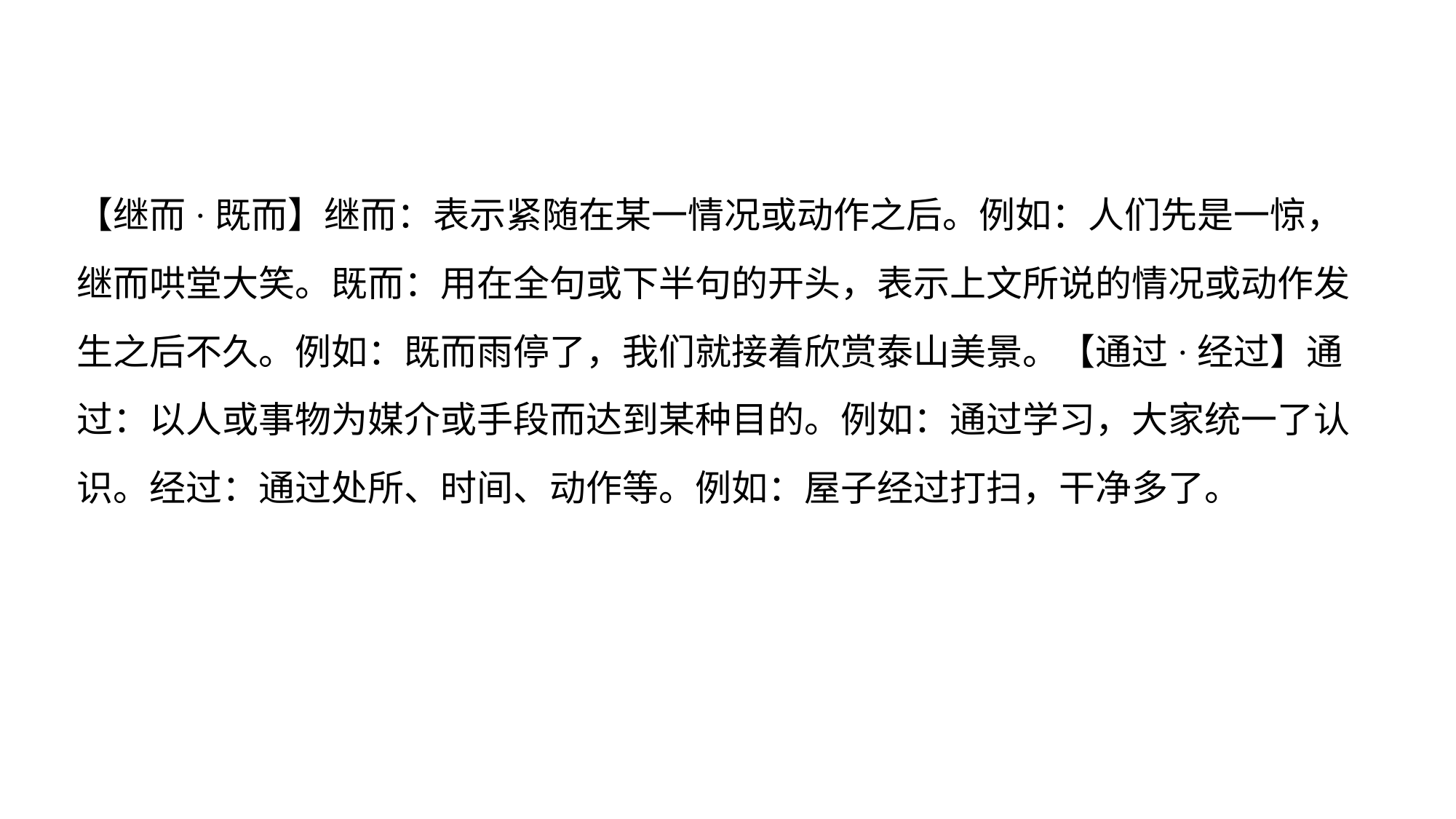

【继而·既而】继而：表示紧随在某一情况或动作之后。例如：人们先是一惊，继而哄堂大笑。既而：用在全句或下半句的开头，表示上文所说的情况或动作发生之后不久。例如：既而雨停了，我们就接着欣赏泰山美景。【通过·经过】通过：以人或事物为媒介或手段而达到某种目的。例如：通过学习，大家统一了认识。经过：通过处所、时间、动作等。例如：屋子经过打扫，干净多了。